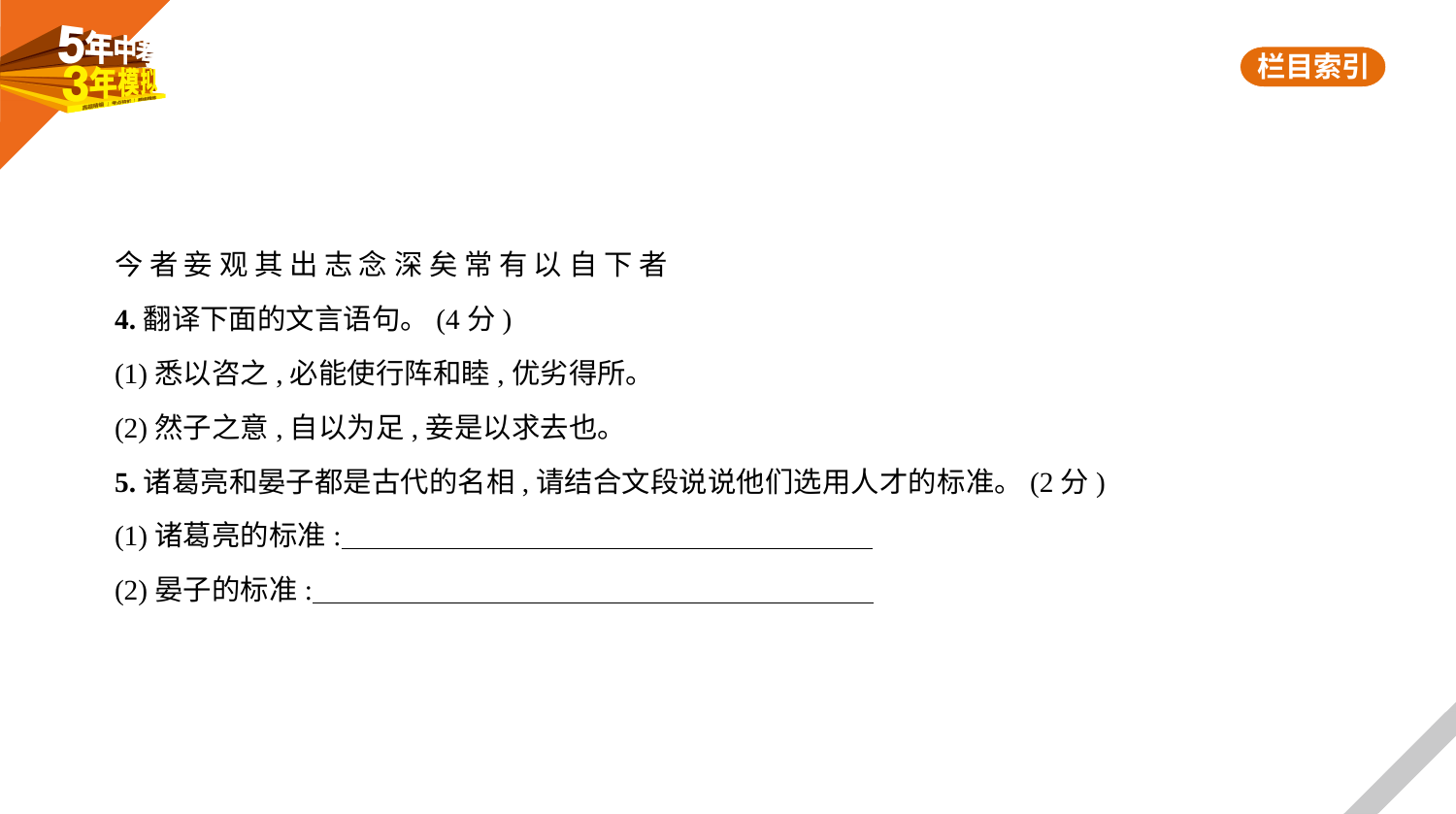

今 者 妾 观 其 出 志 念 深 矣 常 有 以 自 下 者
4.翻译下面的文言语句。(4分)
(1)悉以咨之,必能使行阵和睦,优劣得所。
(2)然子之意,自以为足,妾是以求去也。
5.诸葛亮和晏子都是古代的名相,请结合文段说说他们选用人才的标准。(2分)
(1)诸葛亮的标准:
(2)晏子的标准: